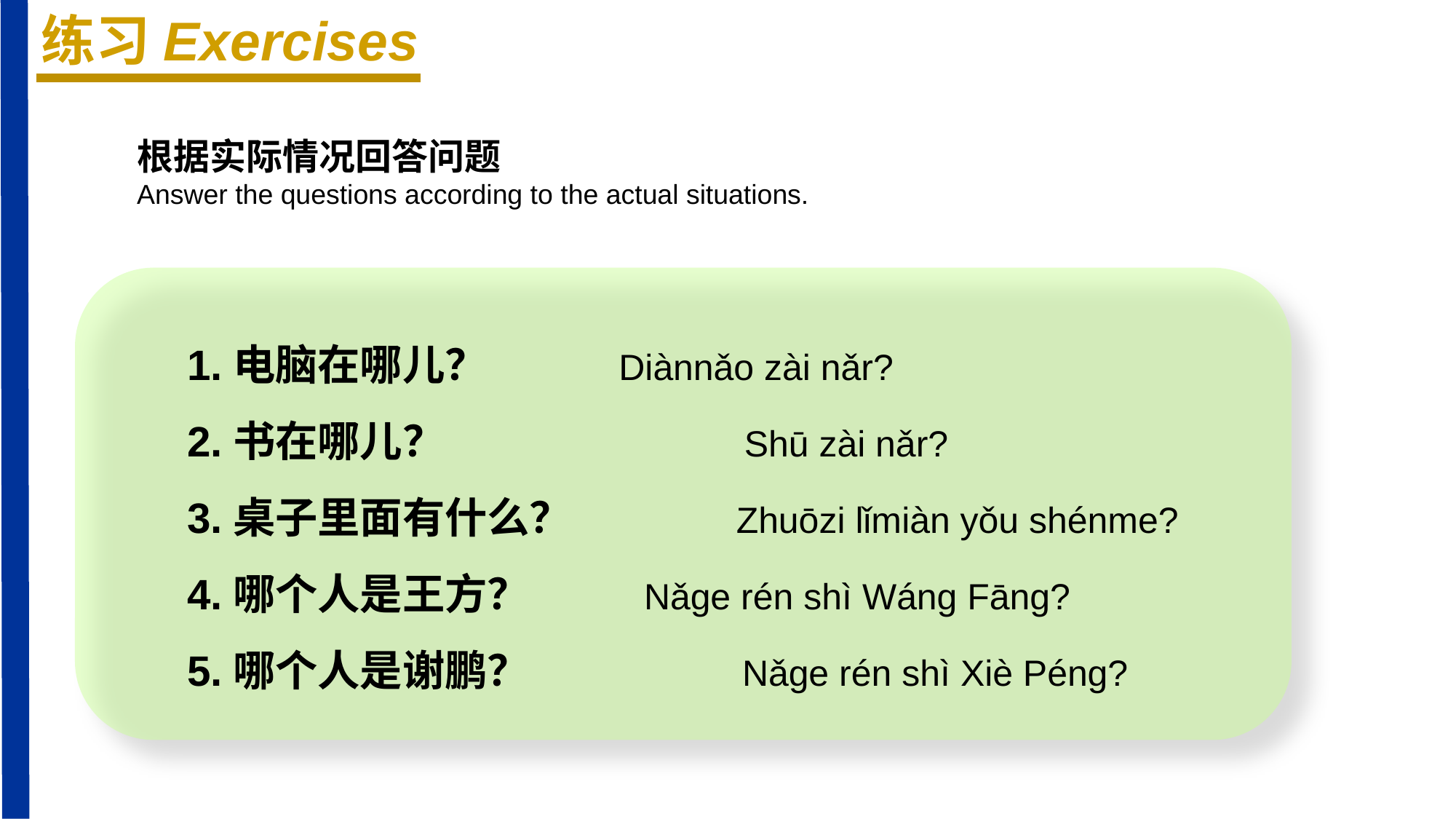

练习Exercises
根据实际情况回答问题
Answer the questions according to the actual situations.

1.电脑在哪儿？               Diànnǎo zài nǎr?
2.书在哪儿？                              Shū zài nǎr?
3.桌子里面有什么？                   Zhuōzi lǐmiàn yǒu shénme?
4.哪个人是王方？           Nǎɡe rén shì Wánɡ Fānɡ?
5.哪个人是谢鹏？                     Nǎɡe rén shì Xiè Pénɡ?